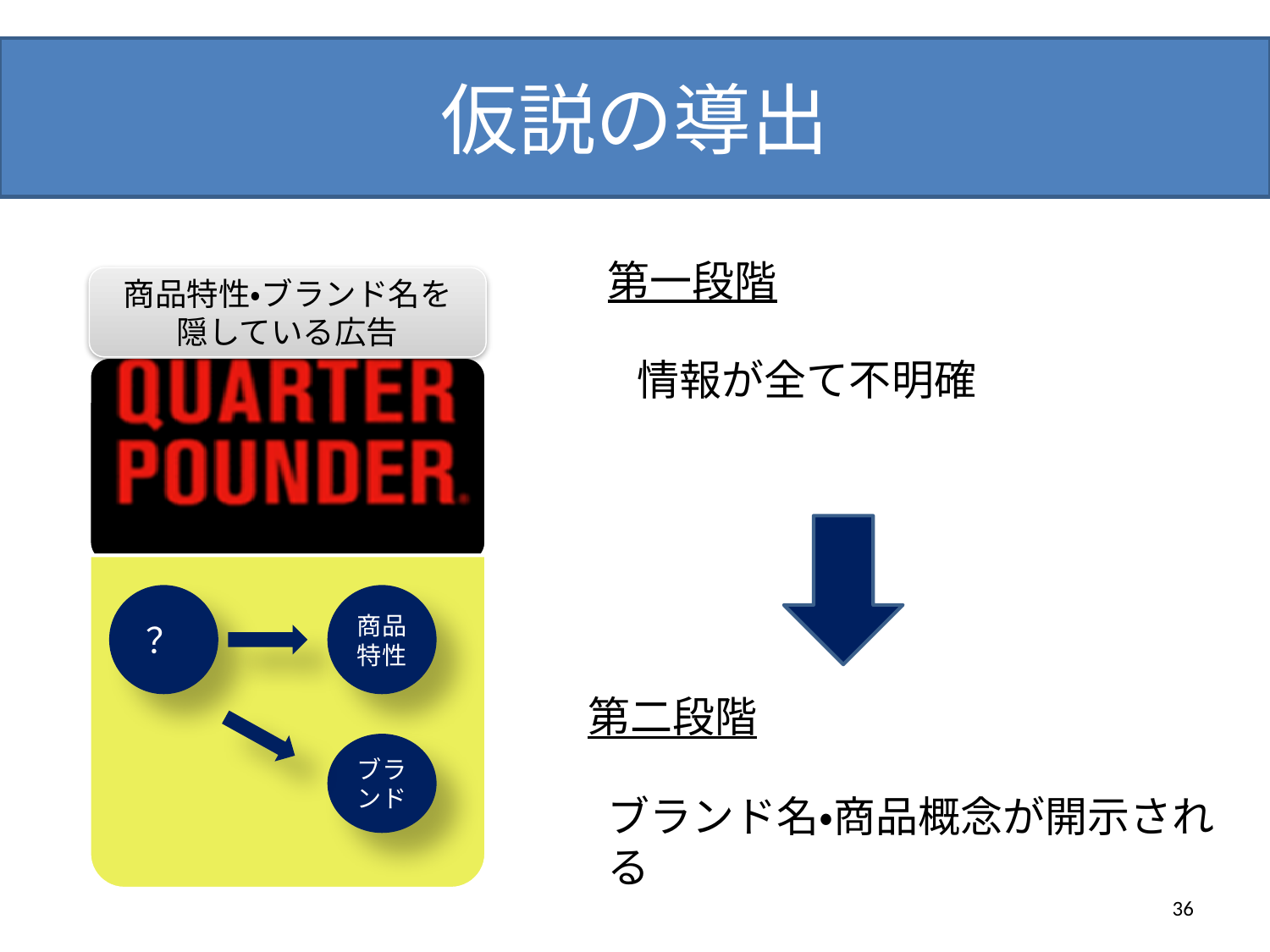

# 仮説の導出
第一段階
商品特性・ブランド名を
隠している広告
情報が全て不明確

？
商品特性

第二段階

ブランド
ブランド名・商品概念が開示される
36